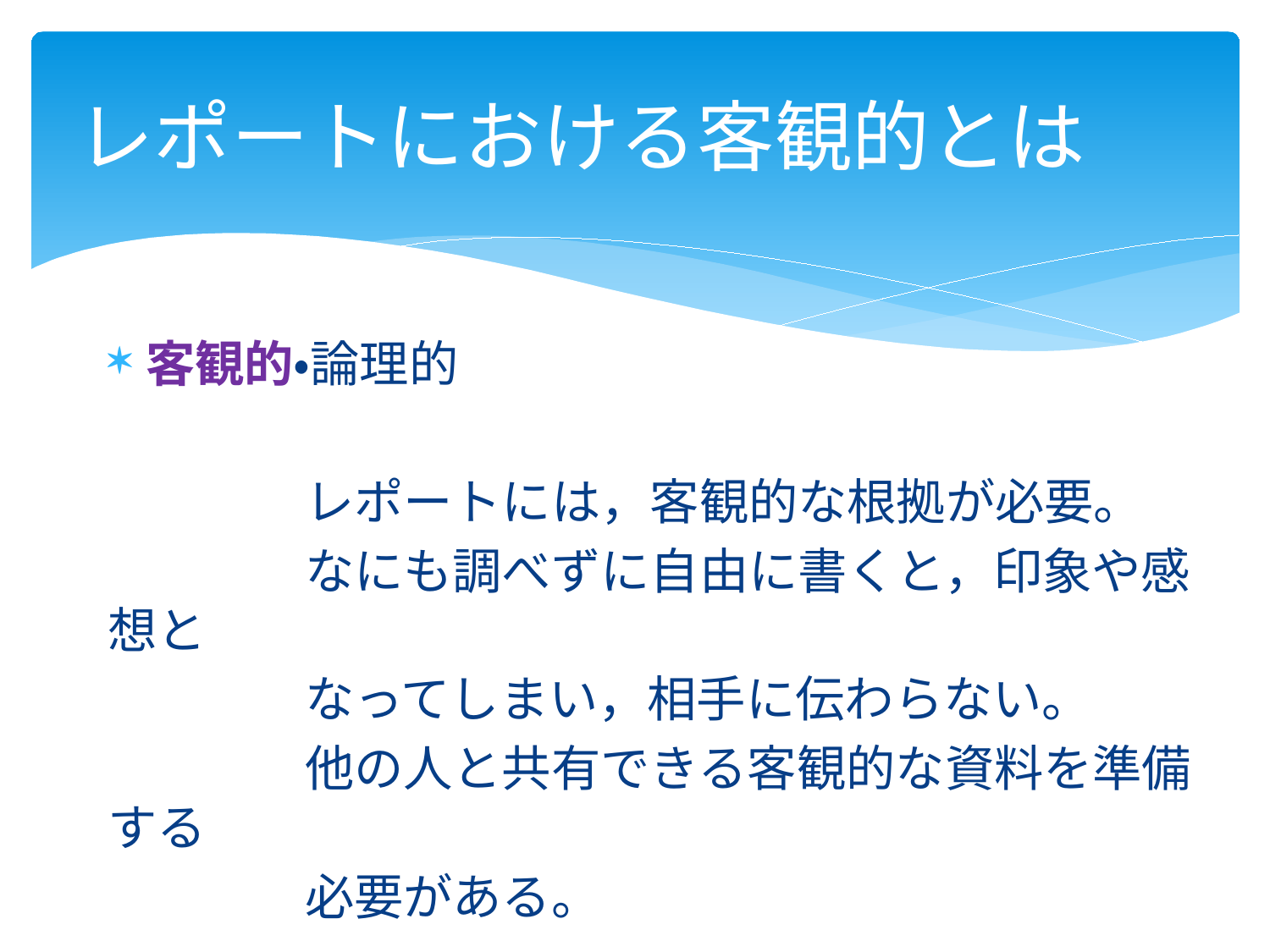

# レポートにおける客観的とは
客観的・論理的

　　　　レポートには，客観的な根拠が必要。
　　　　なにも調べずに自由に書くと，印象や感想と
　　　　なってしまい，相手に伝わらない。
　　　　他の人と共有できる客観的な資料を準備する
　　　　必要がある。